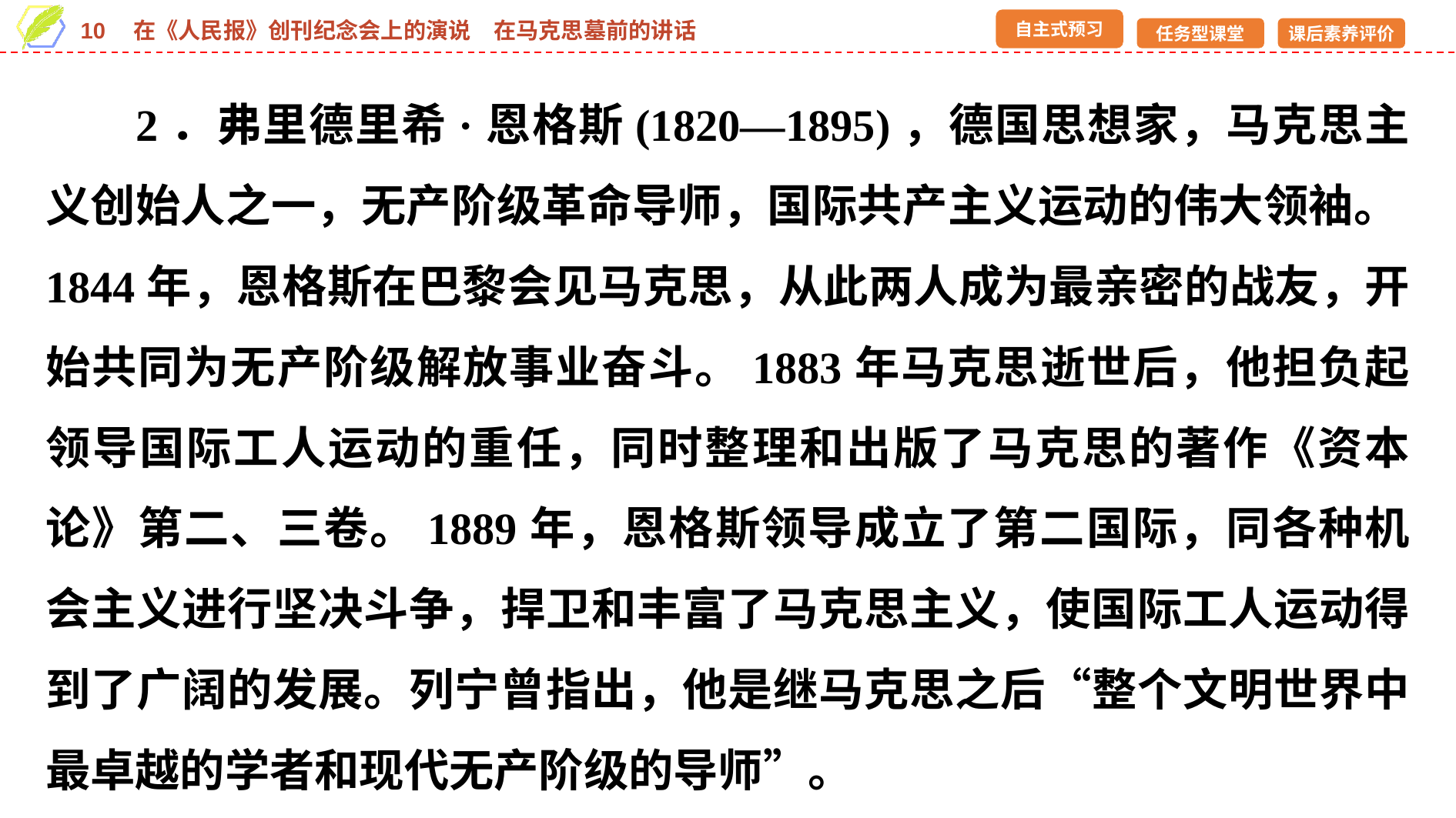

2．弗里德里希·恩格斯(1820—1895)，德国思想家，马克思主义创始人之一，无产阶级革命导师，国际共产主义运动的伟大领袖。1844年，恩格斯在巴黎会见马克思，从此两人成为最亲密的战友，开始共同为无产阶级解放事业奋斗。1883年马克思逝世后，他担负起领导国际工人运动的重任，同时整理和出版了马克思的著作《资本论》第二、三卷。1889年，恩格斯领导成立了第二国际，同各种机会主义进行坚决斗争，捍卫和丰富了马克思主义，使国际工人运动得到了广阔的发展。列宁曾指出，他是继马克思之后“整个文明世界中最卓越的学者和现代无产阶级的导师”。